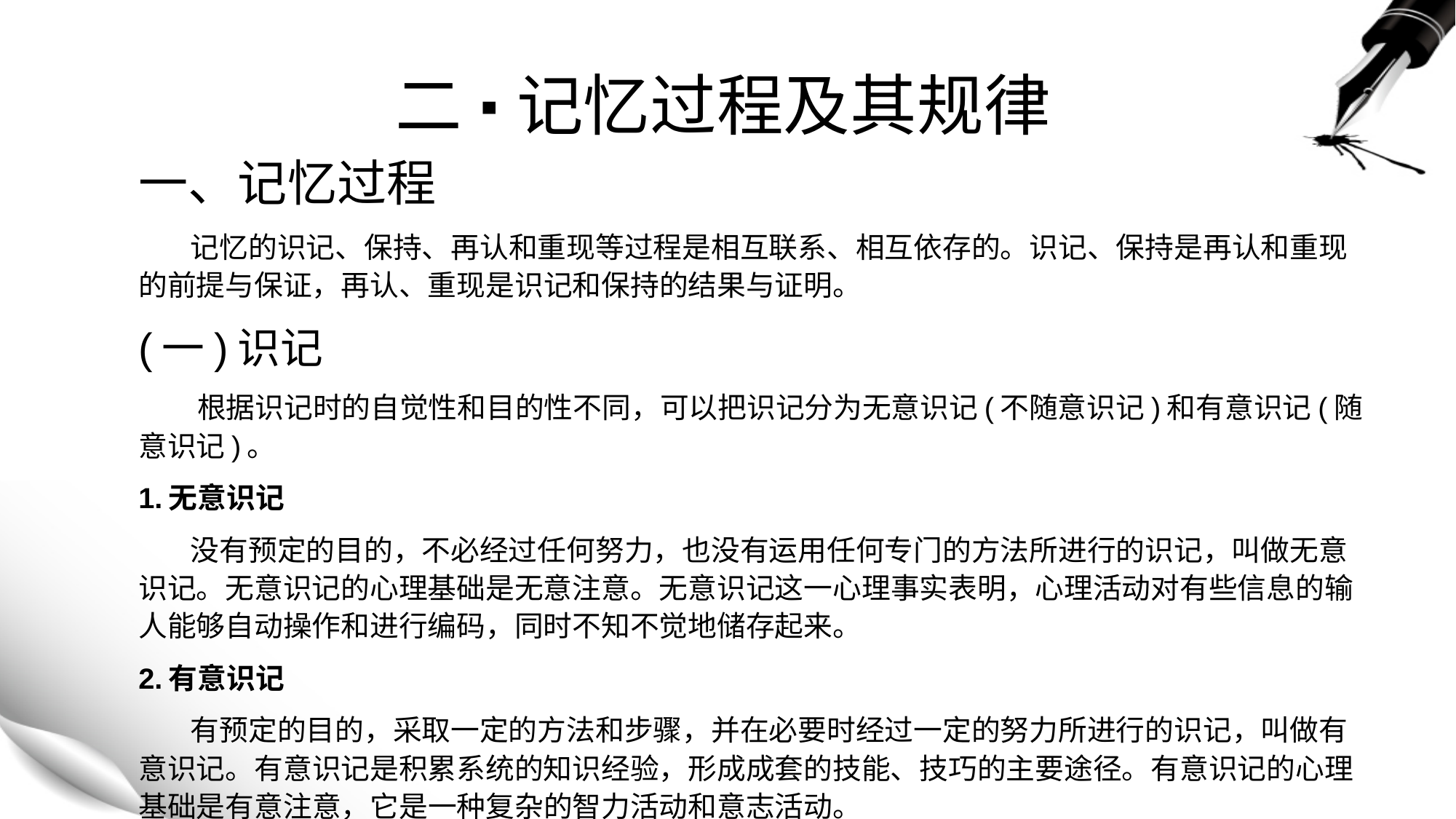

# 二·记忆过程及其规律
一、记忆过程
       记忆的识记、保持、再认和重现等过程是相互联系、相互依存的。识记、保持是再认和重现的前提与保证，再认、重现是识记和保持的结果与证明。
(一)识记
        根据识记时的自觉性和目的性不同，可以把识记分为无意识记(不随意识记)和有意识记(随意识记)。
1.无意识记
       没有预定的目的，不必经过任何努力，也没有运用任何专门的方法所进行的识记，叫做无意识记。无意识记的心理基础是无意注意。无意识记这一心理事实表明，心理活动对有些信息的输人能够自动操作和进行编码，同时不知不觉地储存起来。
2.有意识记
       有预定的目的，采取一定的方法和步骤，并在必要时经过一定的努力所进行的识记，叫做有意识记。有意识记是积累系统的知识经验，形成成套的技能、技巧的主要途径。有意识记的心理基础是有意注意，它是一种复杂的智力活动和意志活动。